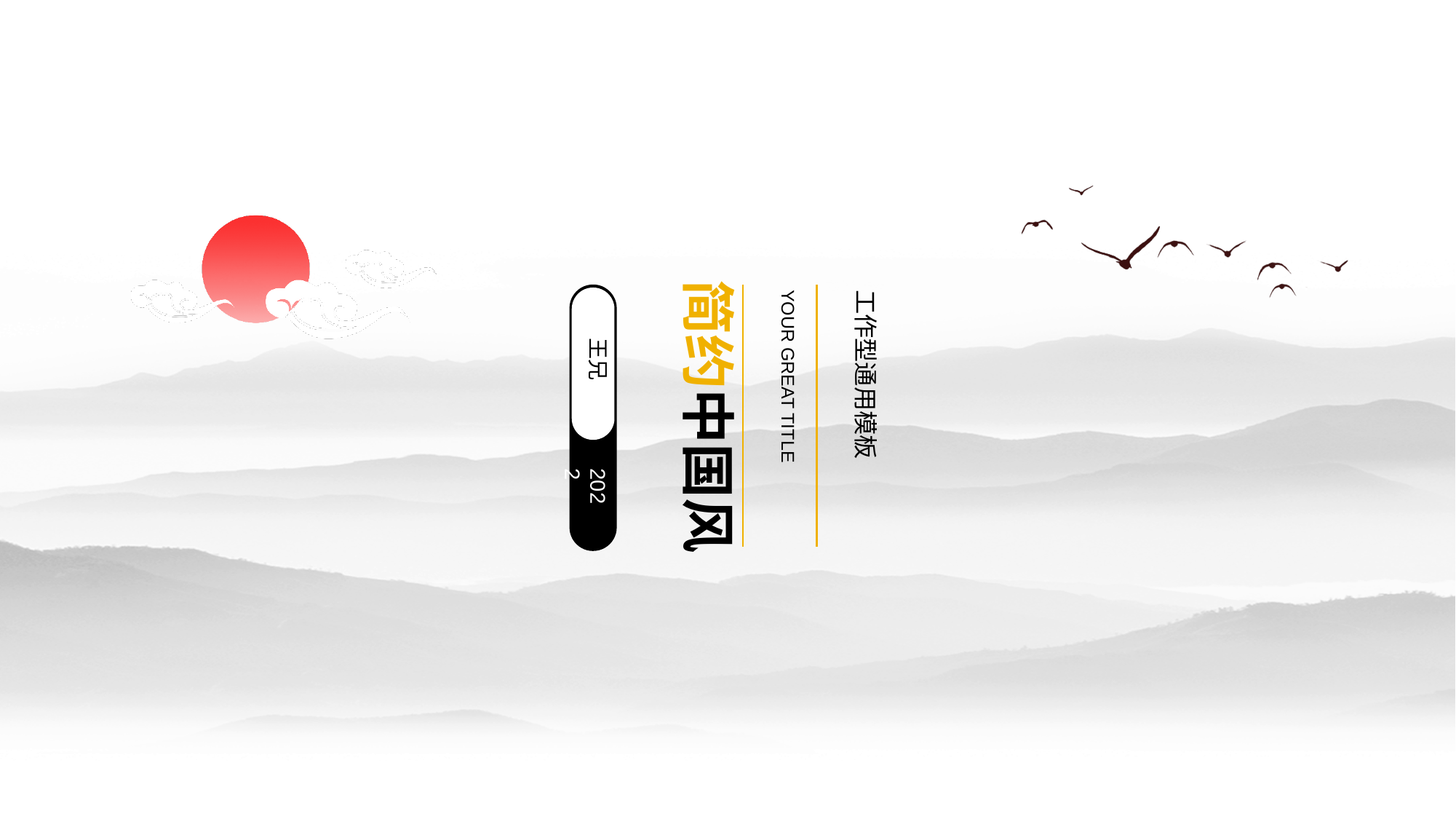

简约中国风
YOUR GREAT TITLE
工作型通用模板

王兄
2022